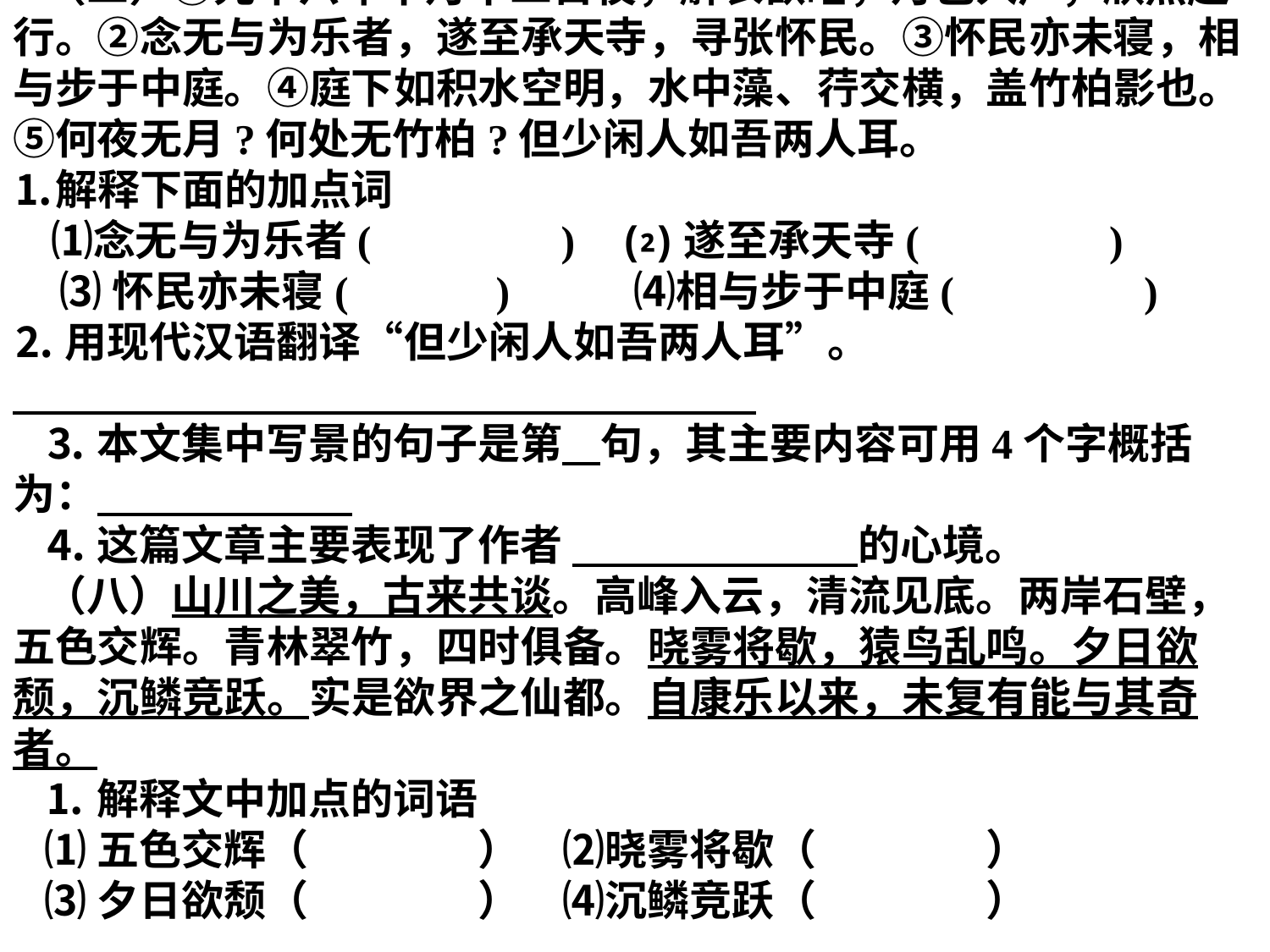

（二）①元丰六年十月十二日夜，解衣欲睡，月色入户，欣然起行。②念无与为乐者，遂至承天寺，寻张怀民。③怀民亦未寝，相与步于中庭。④庭下如积水空明，水中藻、荇交横，盖竹柏影也。⑤何夜无月?何处无竹柏?但少闲人如吾两人耳。
⒈解释下面的加点词
    ⑴念无与为乐者(　　　　)    ⑵遂至承天寺(　　　　)
    ⑶怀民亦未寝(　　　)      　⑷相与步于中庭(　　　　)
⒉用现代汉语翻译“但少闲人如吾两人耳”。
⒊本文集中写景的句子是第    句，其主要内容可用4个字概括为：
⒋这篇文章主要表现了作者                               的心境。
（八）山川之美，古来共谈。高峰入云，清流见底。两岸石壁，五色交辉。青林翠竹，四时俱备。晓雾将歇，猿鸟乱鸣。夕日欲颓，沉鳞竞跃。实是欲界之仙都。自康乐以来，未复有能与其奇者。
⒈解释文中加点的词语
⑴五色交辉（　　　　）　⑵晓雾将歇（　　　　）
⑶夕日欲颓（　　　　）　⑷沉鳞竞跃（　　　　）